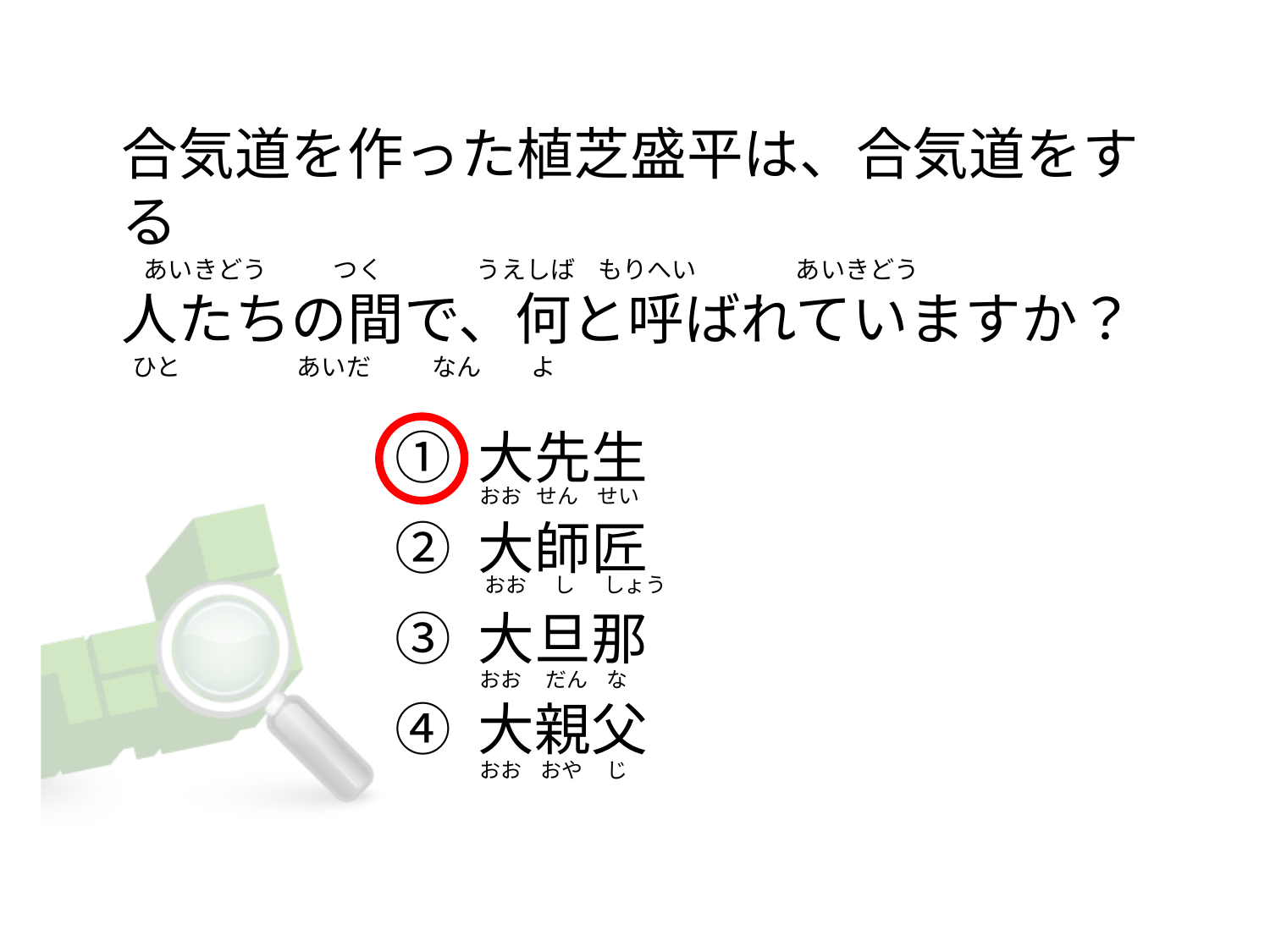

# 合気道を作った植芝盛平は、合気道をする     あいきどう            つく                 うえしば    もりへい                  あいきどう 人たちの間で、何と呼ばれていますか？   ひと                     あいだ           なん         よ
① 大先生
② 大師匠
③ 大旦那
④ 大親父

おお   せん    せい
 おお      し      しょう
おお     だん    な
おお    おや     じ